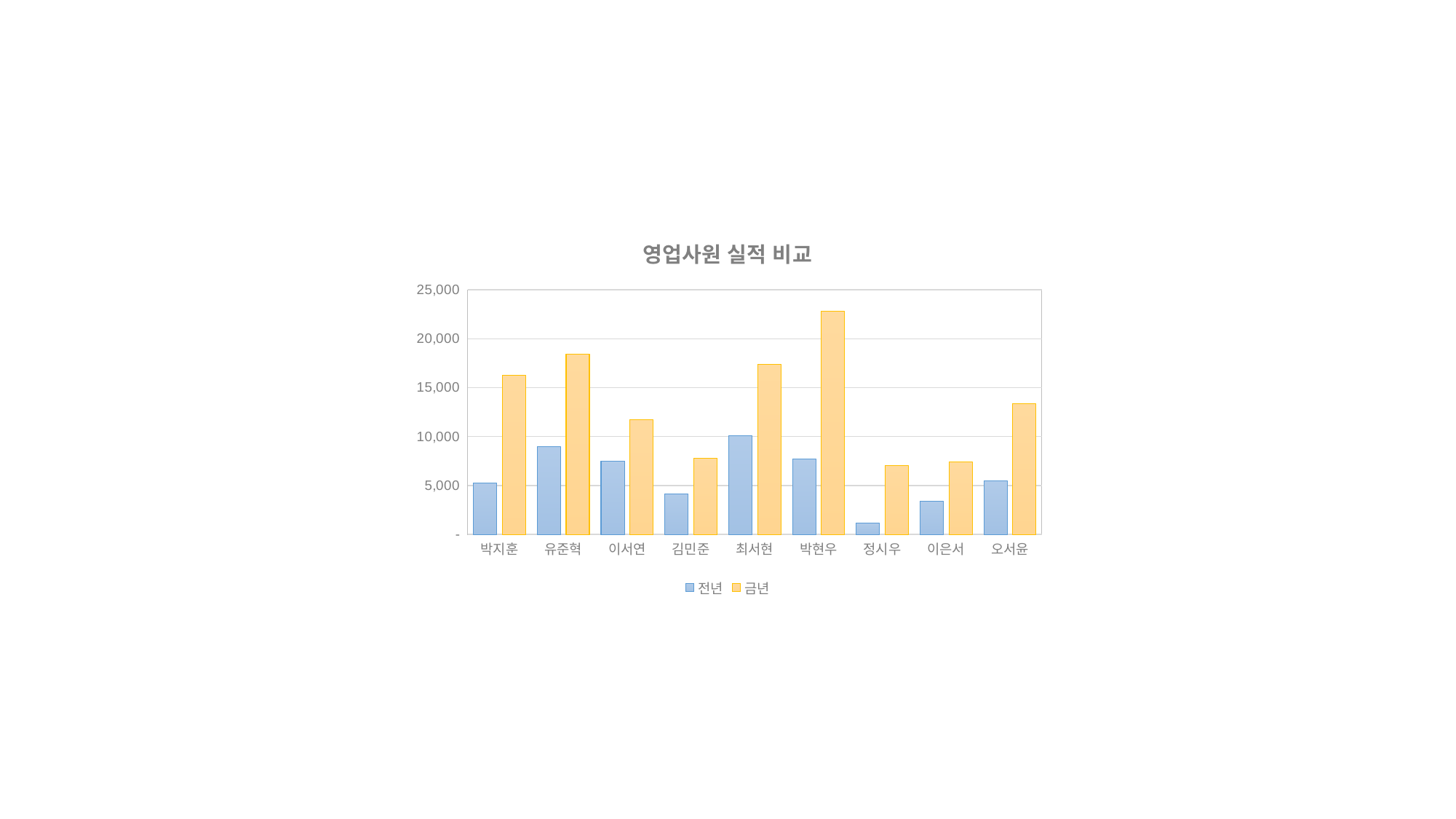

#

### Chart: 영업사원 실적 비교

| Category | 전년 | 금년 |
|---|---|---|
| 박지훈 | 5283.4425 | 16250.734 |
| 유준혁 | 8958.6835 | 18441.3465 |
| 이서연 | 7469.639 | 11724.5055 |
| 김민준 | 4107.6635 | 7814.373 |
| 최서현 | 10107.511 | 17374.436 |
| 박현우 | 7697.4895 | 22818.2975 |
| 정시우 | 1126.3455 | 7007.9515 |
| 이은서 | 3379.6995 | 7382.8695 |
| 오서윤 | 5474.173 | 13400.3195 |

### Chart: 영업사원 실적 비교

| Category | 전년 | 금년 |
|---|---|---|
| 박지훈 | 5283.4425 | 16250.734 |
| 유준혁 | 8958.6835 | 18441.3465 |
| 이서연 | 7469.639 | 11724.5055 |
| 김민준 | 4107.6635 | 7814.373 |
| 최서현 | 10107.511 | 17374.436 |
| 박현우 | 7697.4895 | 22818.2975 |
| 정시우 | 1126.3455 | 7007.9515 |
| 이은서 | 3379.6995 | 7382.8695 |
| 오서윤 | 5474.173 | 13400.3195 |